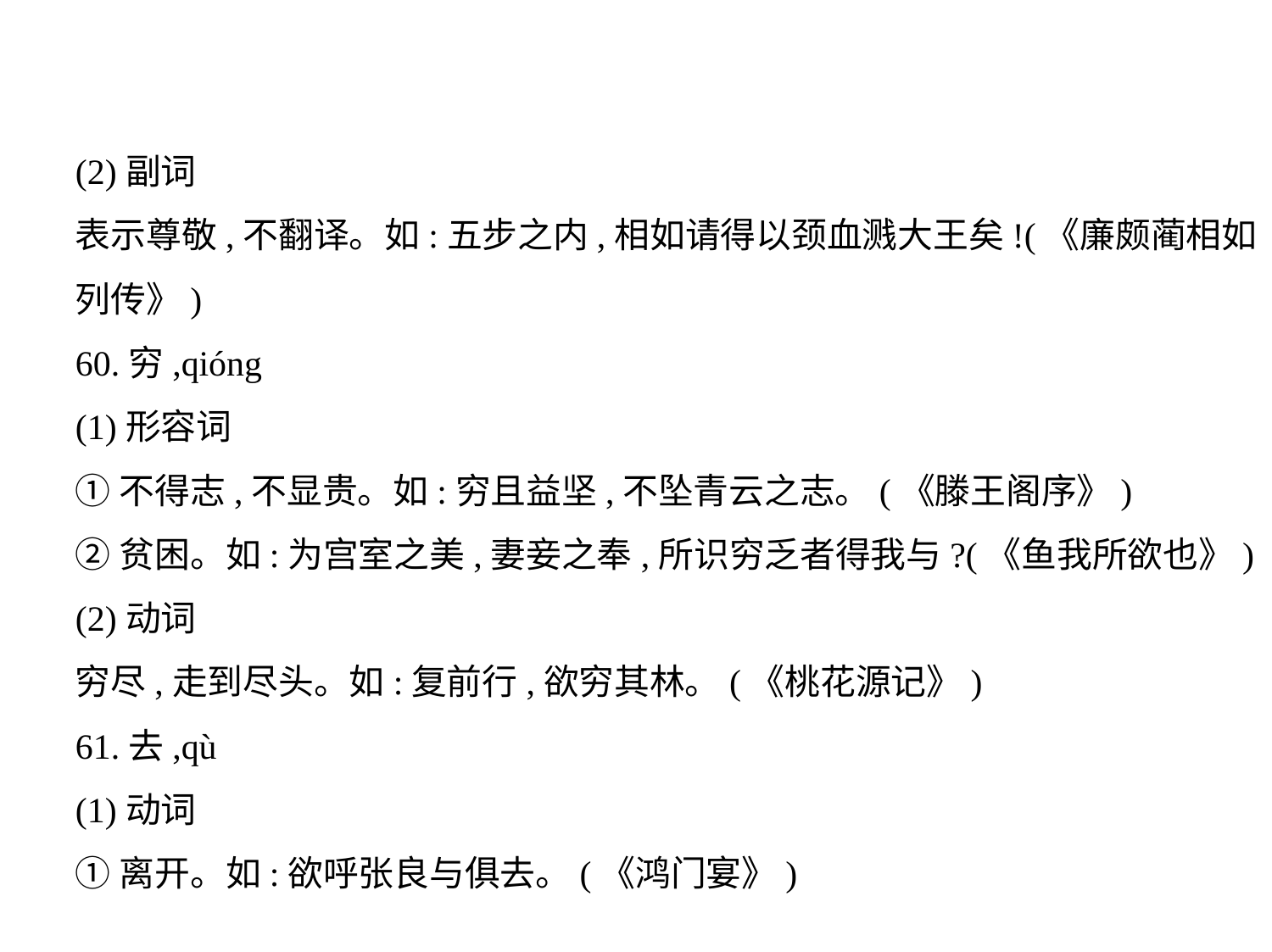

(2)副词
表示尊敬,不翻译。如:五步之内,相如请得以颈血溅大王矣!(《廉颇蔺相如
列传》)
60.穷,qióng
(1)形容词
①不得志,不显贵。如:穷且益坚,不坠青云之志。(《滕王阁序》)
②贫困。如:为宫室之美,妻妾之奉,所识穷乏者得我与?(《鱼我所欲也》)
(2)动词
穷尽,走到尽头。如:复前行,欲穷其林。(《桃花源记》)
61.去,qù
(1)动词
①离开。如:欲呼张良与俱去。(《鸿门宴》)